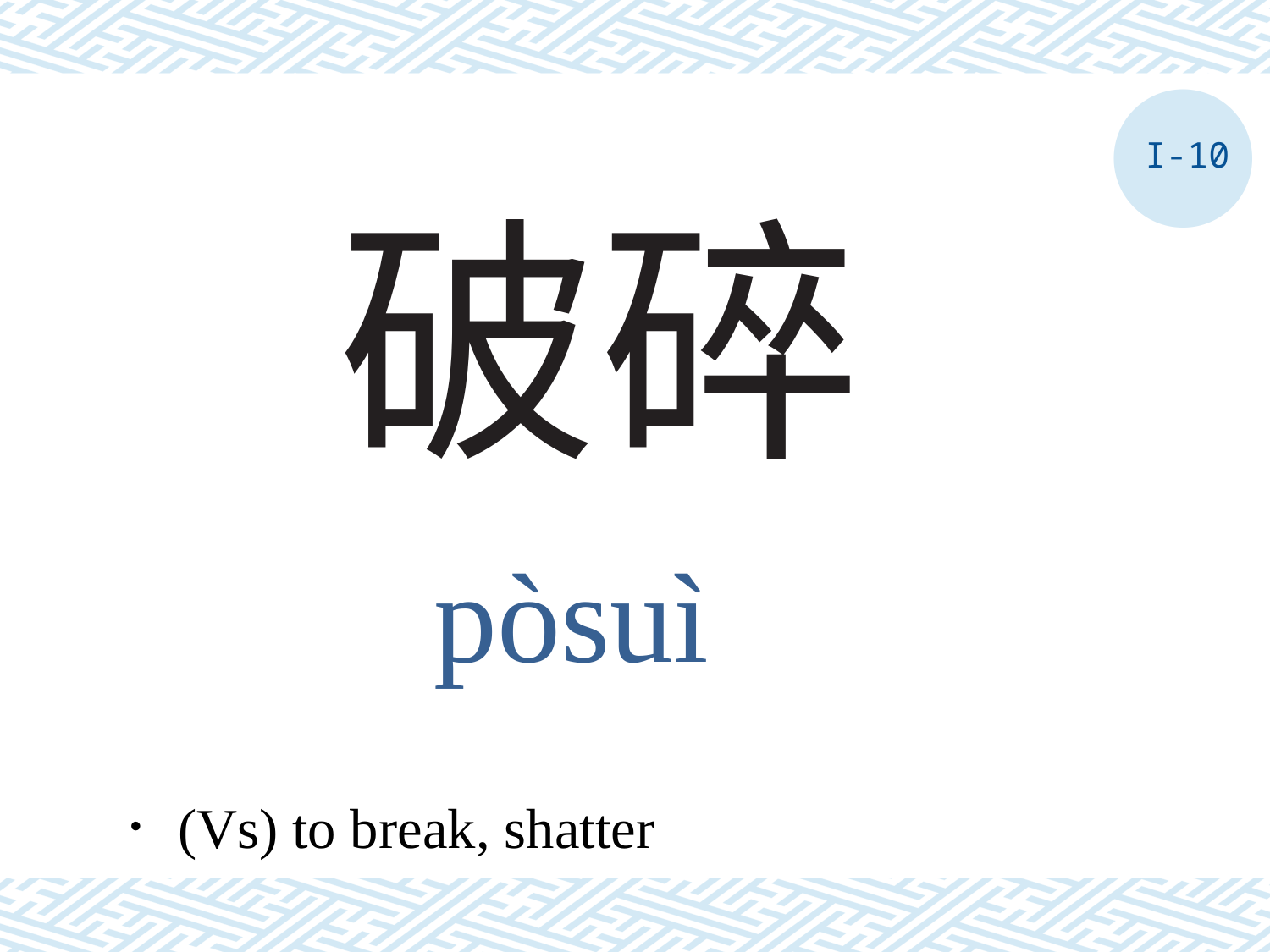

I-10

# 破碎
pòsuì
．(Vs) to break, shatter